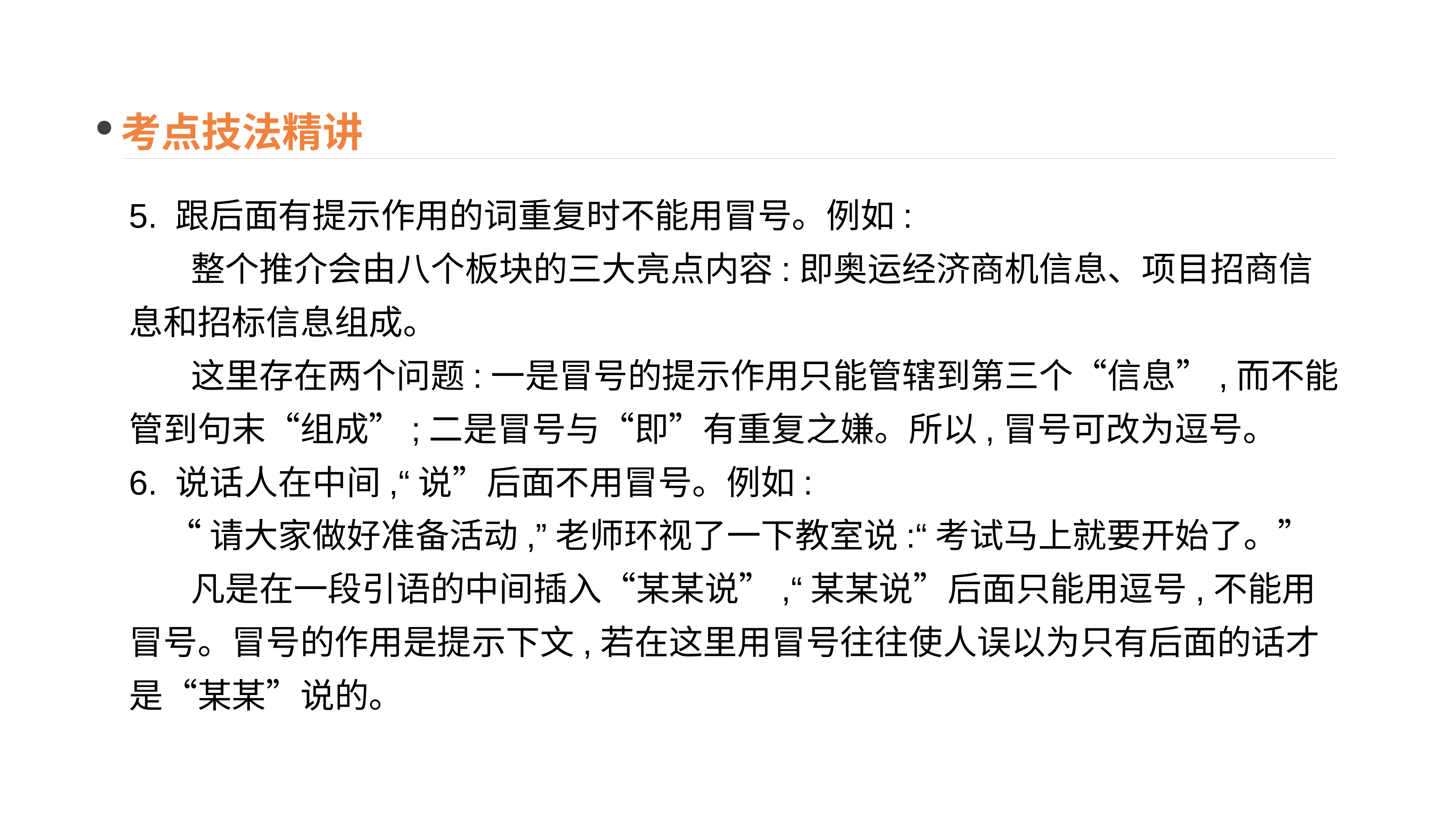

考点技法精讲

5. 跟后面有提示作用的词重复时不能用冒号。例如:
       整个推介会由八个板块的三大亮点内容:即奥运经济商机信息、项目招商信息和招标信息组成。
       这里存在两个问题:一是冒号的提示作用只能管辖到第三个“信息”,而不能管到句末“组成”;二是冒号与“即”有重复之嫌。所以,冒号可改为逗号。
6. 说话人在中间,“说”后面不用冒号。例如:
     “请大家做好准备活动,”老师环视了一下教室说:“考试马上就要开始了。”
       凡是在一段引语的中间插入“某某说”,“某某说”后面只能用逗号,不能用冒号。冒号的作用是提示下文,若在这里用冒号往往使人误以为只有后面的话才是“某某”说的。